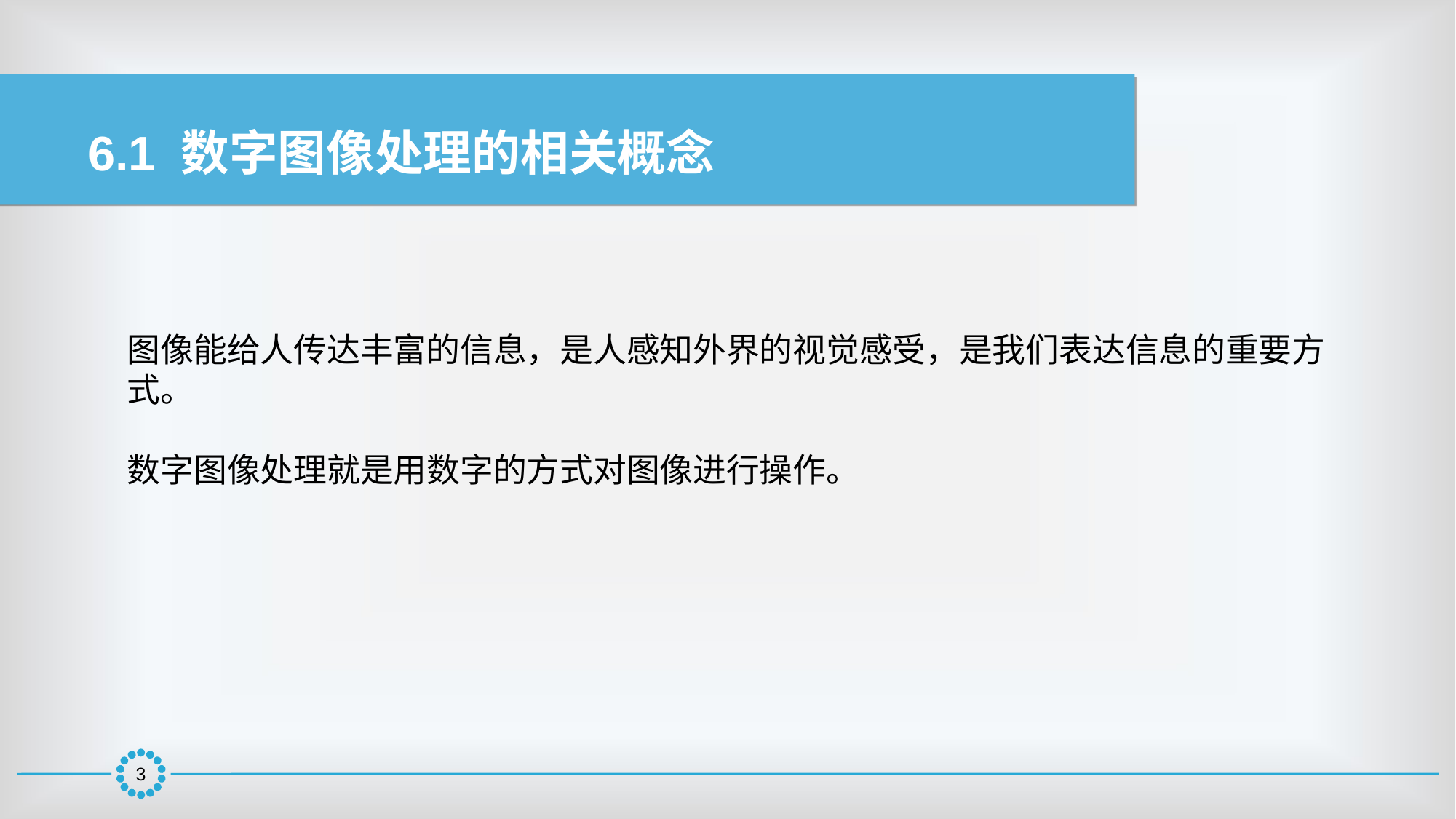

6.1 数字图像处理的相关概念
图像能给人传达丰富的信息，是人感知外界的视觉感受，是我们表达信息的重要方式。

数字图像处理就是用数字的方式对图像进行操作。

3